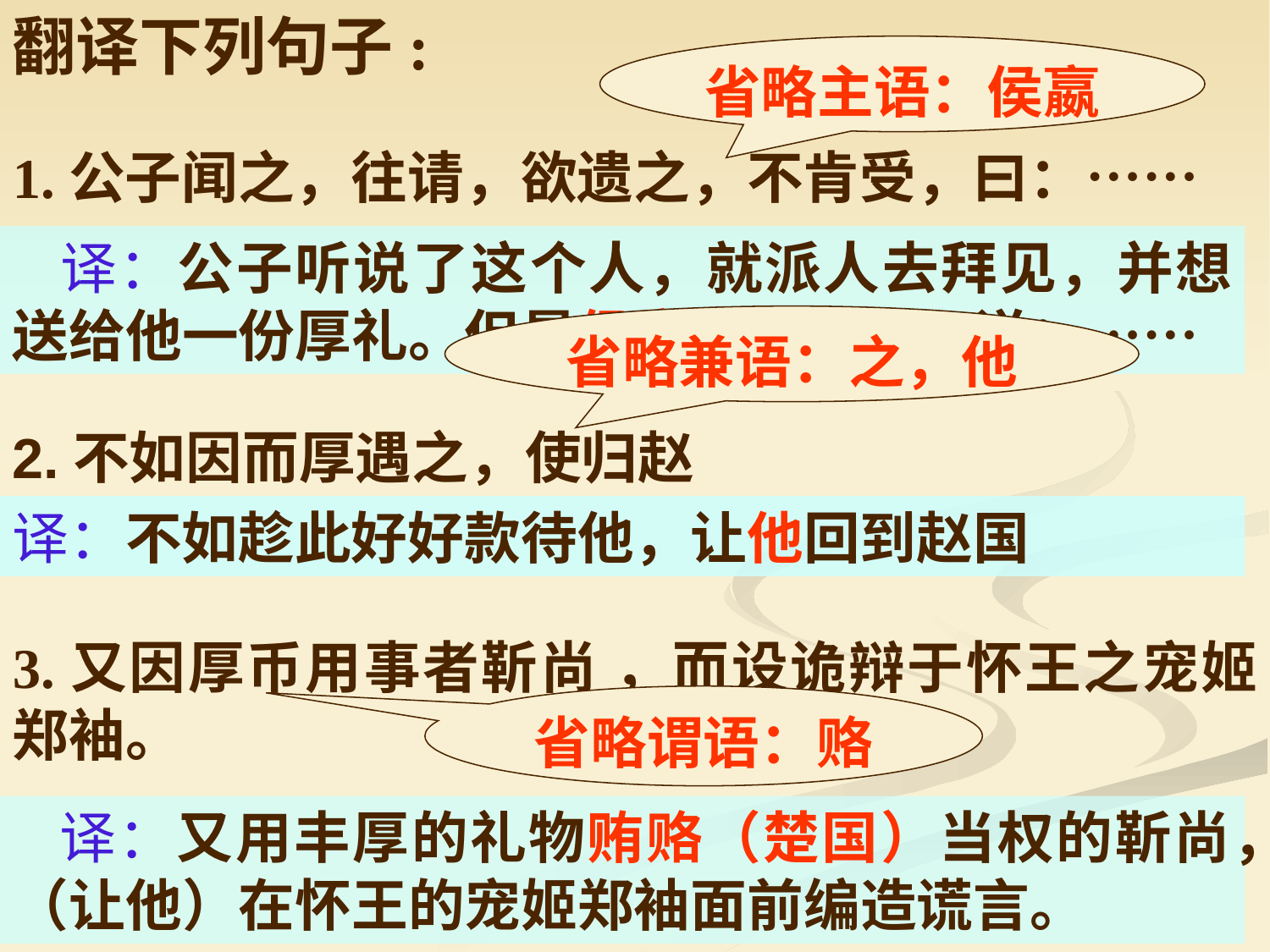

翻译下列句子:
省略主语：侯嬴
1.公子闻之，往请，欲遗之，不肯受，曰：……
    译：公子听说了这个人，就派人去拜见，并想送给他一份厚礼。但是侯嬴不肯接受，说：……
省略兼语：之，他
2.不如因而厚遇之，使归赵
译：不如趁此好好款待他，让他回到赵国
3.又因厚币用事者靳尚 ，而设诡辩于怀王之宠姬郑袖。
省略谓语：赂
    译：又用丰厚的礼物贿赂（楚国）当权的靳尚，（让他）在怀王的宠姬郑袖面前编造谎言。